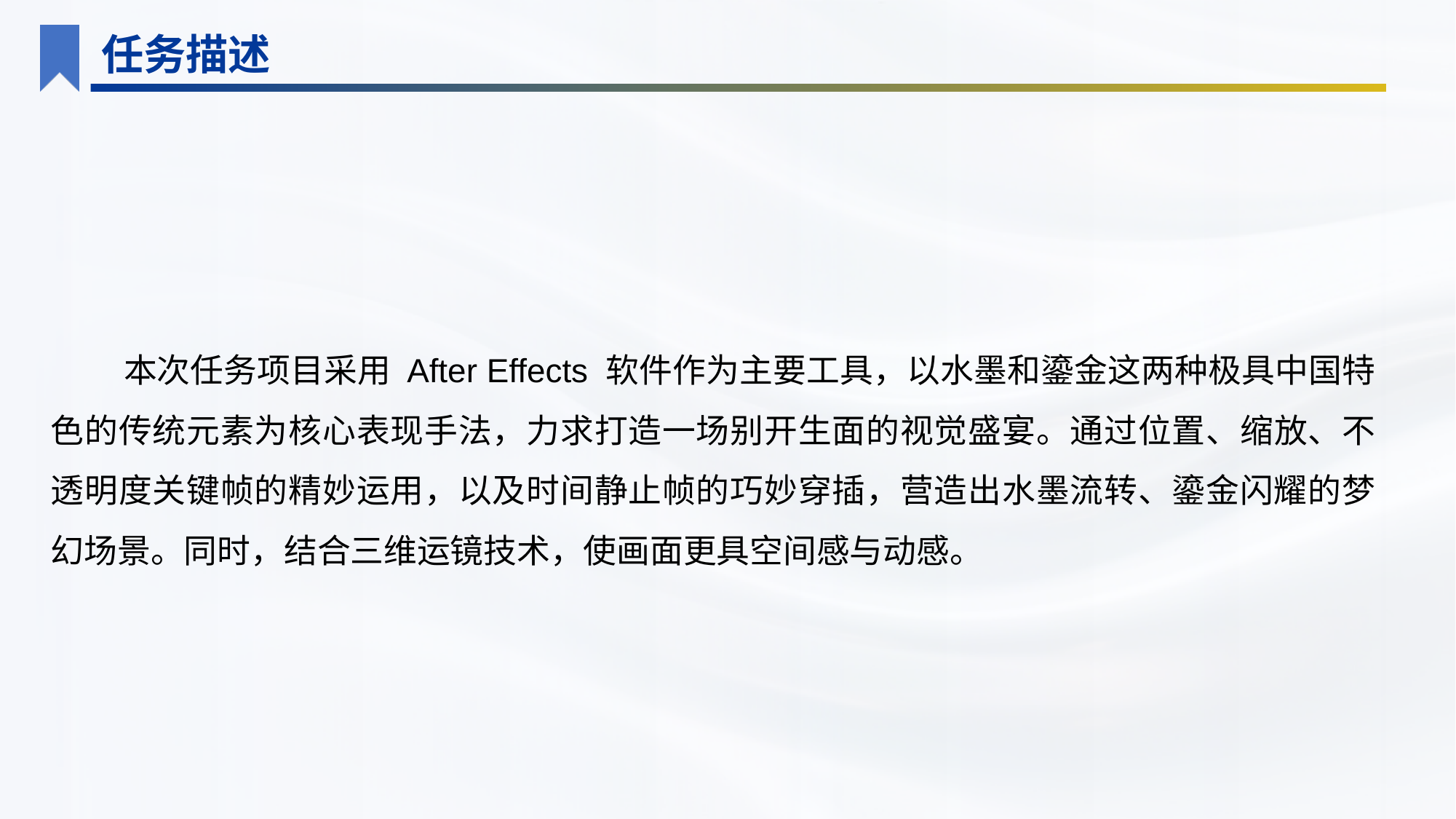

任务描述
本次任务项目采用 After Effects 软件作为主要工具，以水墨和鎏金这两种极具中国特色的传统元素为核心表现手法，力求打造一场别开生面的视觉盛宴。通过位置、缩放、不透明度关键帧的精妙运用，以及时间静止帧的巧妙穿插，营造出水墨流转、鎏金闪耀的梦幻场景。同时，结合三维运镜技术，使画面更具空间感与动感。